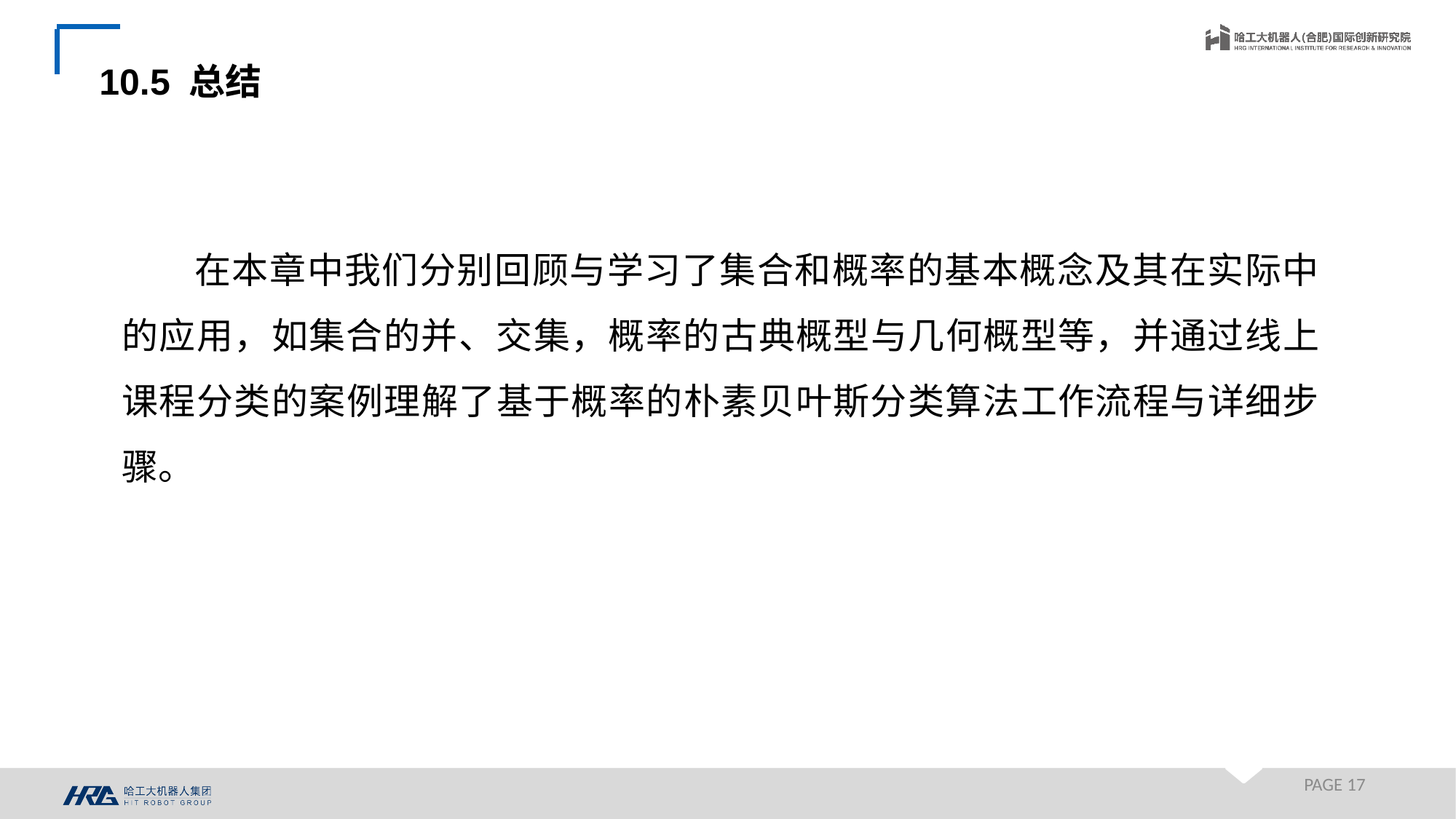

10.5 总结
在本章中我们分别回顾与学习了集合和概率的基本概念及其在实际中的应用，如集合的并、交集，概率的古典概型与几何概型等，并通过线上课程分类的案例理解了基于概率的朴素贝叶斯分类算法工作流程与详细步骤。